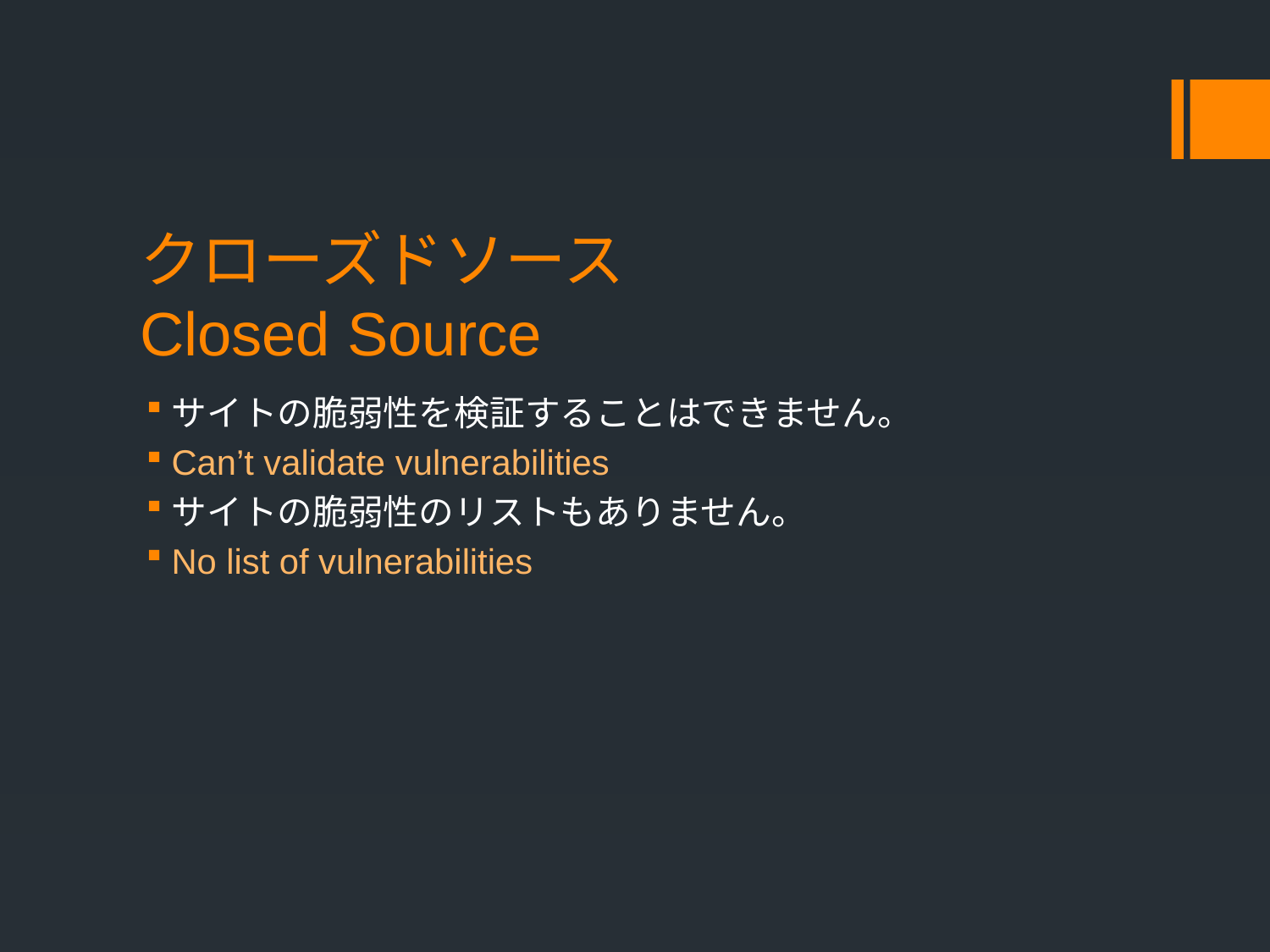

# クローズドソース Closed Source
サイトの脆弱性を検証することはできません。
Can’t validate vulnerabilities
サイトの脆弱性のリストもありません。
No list of vulnerabilities